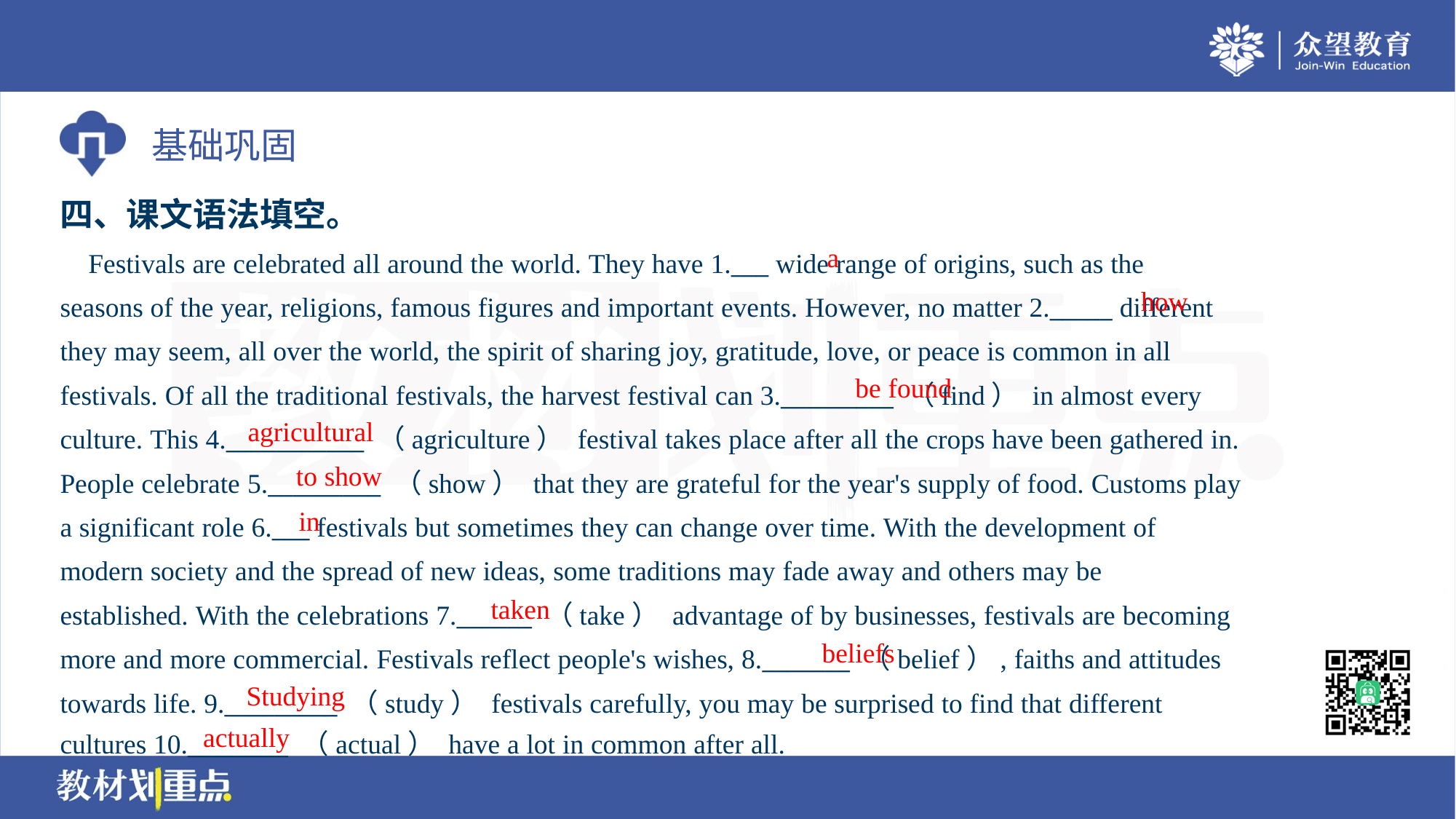

四、课文语法填空。
a
    Festivals are celebrated all around the world. They have 1.___ wide range of origins, such as the
seasons of the year, religions, famous figures and important events. However, no matter 2._____ different
they may seem, all over the world, the spirit of sharing joy, gratitude, love, or peace is common in all
festivals. Of all the traditional festivals, the harvest festival can 3._________ （find） in almost every
culture. This 4.___________ （agriculture） festival takes place after all the crops have been gathered in.
People celebrate 5._________ （show） that they are grateful for the year's supply of food. Customs play
a significant role 6.___ festivals but sometimes they can change over time. With the development of
modern society and the spread of new ideas, some traditions may fade away and others may be
established. With the celebrations 7.______ （take） advantage of by businesses, festivals are becoming
more and more commercial. Festivals reflect people's wishes, 8._______ （belief）, faiths and attitudes
towards life. 9._________ （study） festivals carefully, you may be surprised to find that different
cultures 10.________ （actual） have a lot in common after all.
how
be found
agricultural
to show
in
taken
beliefs
Studying
actually